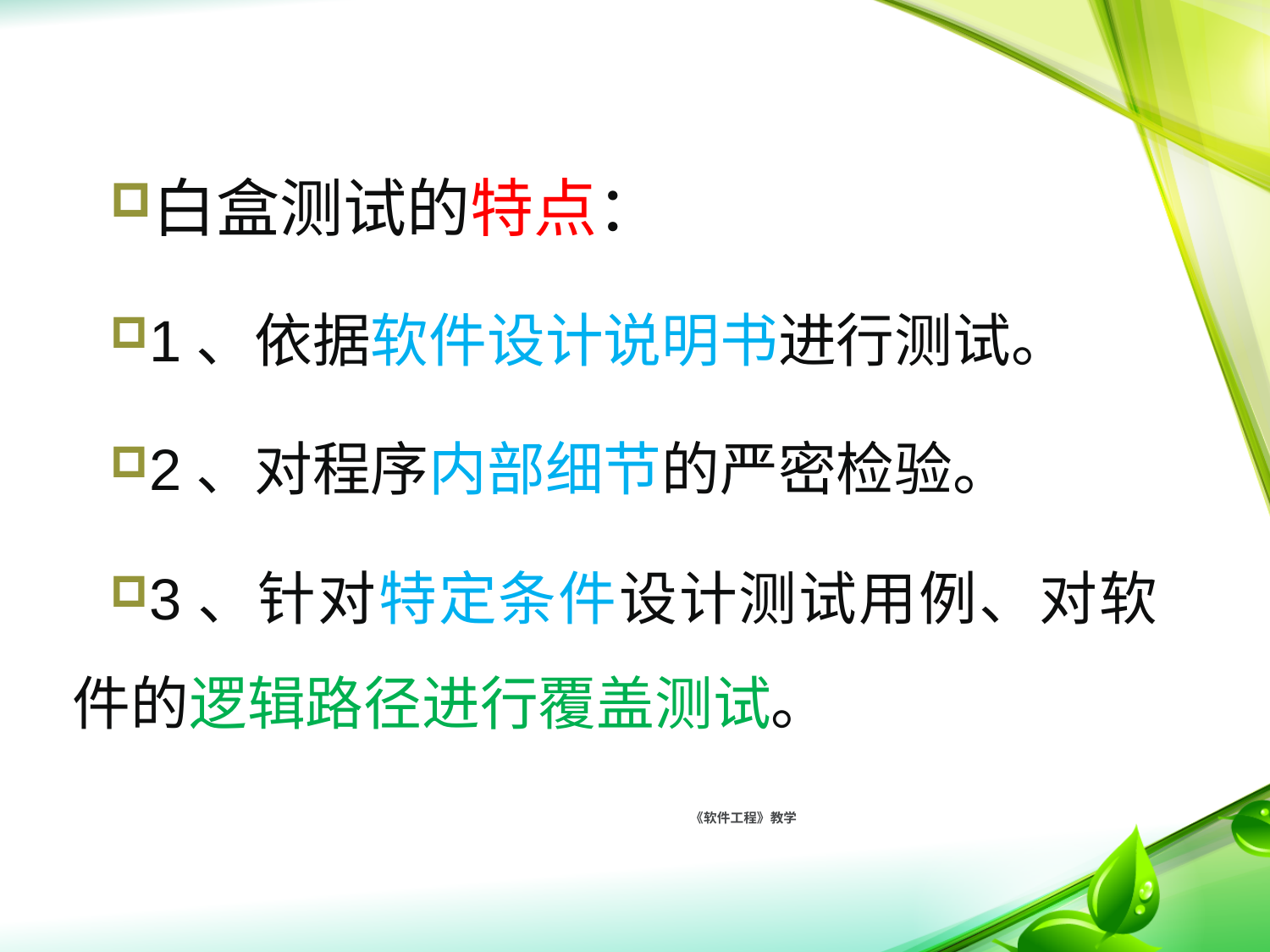

白盒测试的特点：
1、依据软件设计说明书进行测试。
2、对程序内部细节的严密检验。
3、针对特定条件设计测试用例、对软件的逻辑路径进行覆盖测试。
   《软件工程》教学